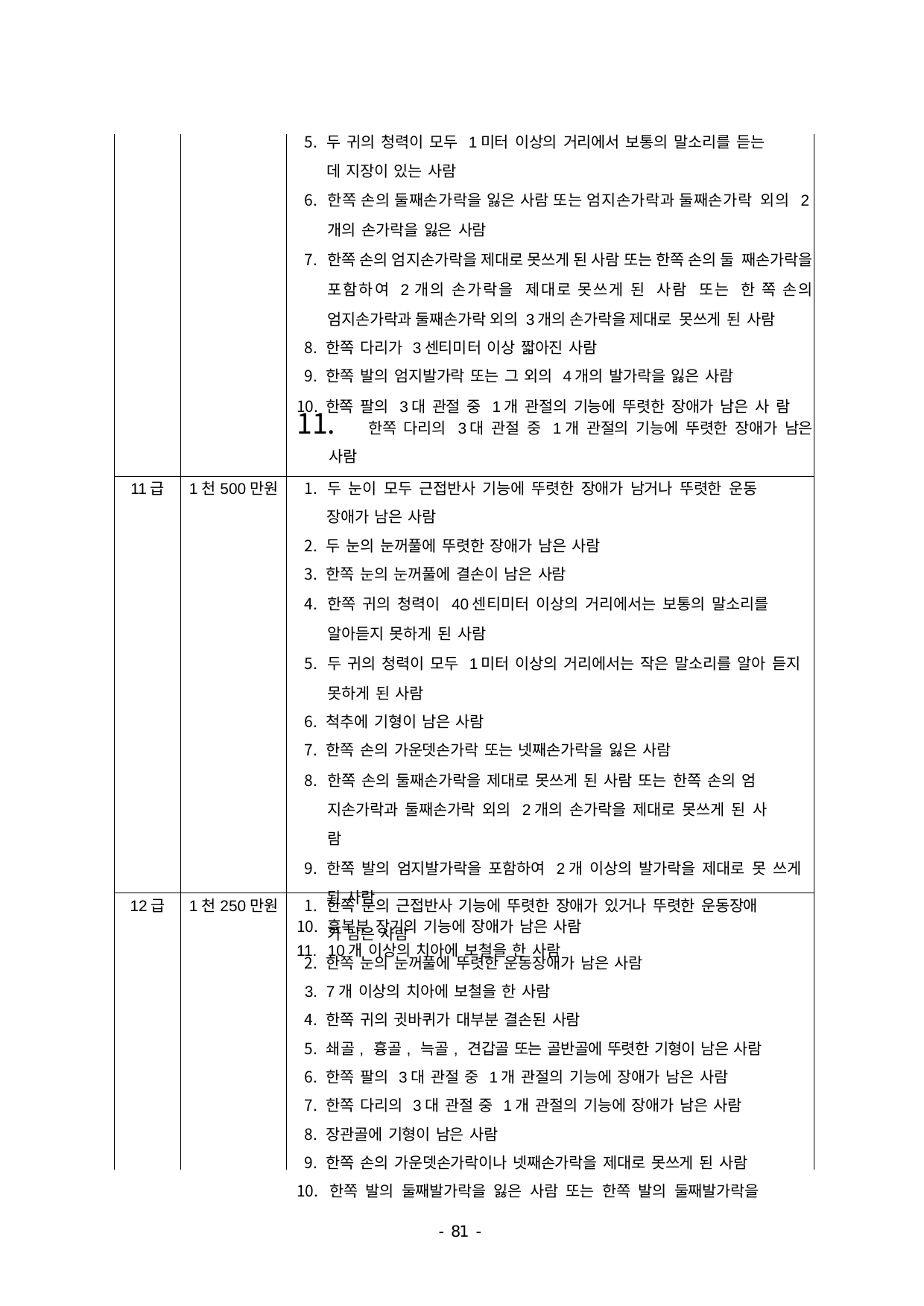

|  |  | 두 귀의 청력이 모두 1미터 이상의 거리에서 보통의 말소리를 듣는 데 지장이 있는 사람 한쪽 손의 둘째손가락을 잃은 사람 또는 엄지손가락과 둘째손가락 외의 2개의 손가락을 잃은 사람 한쪽 손의 엄지손가락을 제대로 못쓰게 된 사람 또는 한쪽 손의 둘 째손가락을 포함하여 2개의 손가락을 제대로 못쓰게 된 사람 또는 한 쪽 손의 엄지손가락과 둘째손가락 외의 3개의 손가락을 제대로 못쓰게 된 사람 한쪽 다리가 3센티미터 이상 짧아진 사람 한쪽 발의 엄지발가락 또는 그 외의 4개의 발가락을 잃은 사람 한쪽 팔의 3대 관절 중 1개 관절의 기능에 뚜렷한 장애가 남은 사 람 한쪽 다리의 3대 관절 중 1개 관절의 기능에 뚜렷한 장애가 남은 사람 |
| --- | --- | --- |
| 11급 | 1천500만원 | 두 눈이 모두 근접반사 기능에 뚜렷한 장애가 남거나 뚜렷한 운동 장애가 남은 사람 두 눈의 눈꺼풀에 뚜렷한 장애가 남은 사람 한쪽 눈의 눈꺼풀에 결손이 남은 사람 한쪽 귀의 청력이 40센티미터 이상의 거리에서는 보통의 말소리를 알아듣지 못하게 된 사람 두 귀의 청력이 모두 1미터 이상의 거리에서는 작은 말소리를 알아 듣지 못하게 된 사람 척추에 기형이 남은 사람 한쪽 손의 가운뎃손가락 또는 넷째손가락을 잃은 사람 한쪽 손의 둘째손가락을 제대로 못쓰게 된 사람 또는 한쪽 손의 엄 지손가락과 둘째손가락 외의 2개의 손가락을 제대로 못쓰게 된 사 람 한쪽 발의 엄지발가락을 포함하여 2개 이상의 발가락을 제대로 못 쓰게 된 사람 흉복부 장기의 기능에 장애가 남은 사람 10개 이상의 치아에 보철을 한 사람 |
| 12급 | 1천250만원 | 한쪽 눈의 근접반사 기능에 뚜렷한 장애가 있거나 뚜렷한 운동장애 가 남은 사람 한쪽 눈의 눈꺼풀에 뚜렷한 운동장애가 남은 사람 7개 이상의 치아에 보철을 한 사람 한쪽 귀의 귓바퀴가 대부분 결손된 사람 쇄골, 흉골, 늑골, 견갑골 또는 골반골에 뚜렷한 기형이 남은 사람 한쪽 팔의 3대 관절 중 1개 관절의 기능에 장애가 남은 사람 한쪽 다리의 3대 관절 중 1개 관절의 기능에 장애가 남은 사람 장관골에 기형이 남은 사람 한쪽 손의 가운뎃손가락이나 넷째손가락을 제대로 못쓰게 된 사람 한쪽 발의 둘째발가락을 잃은 사람 또는 한쪽 발의 둘째발가락을 |
- 81 -